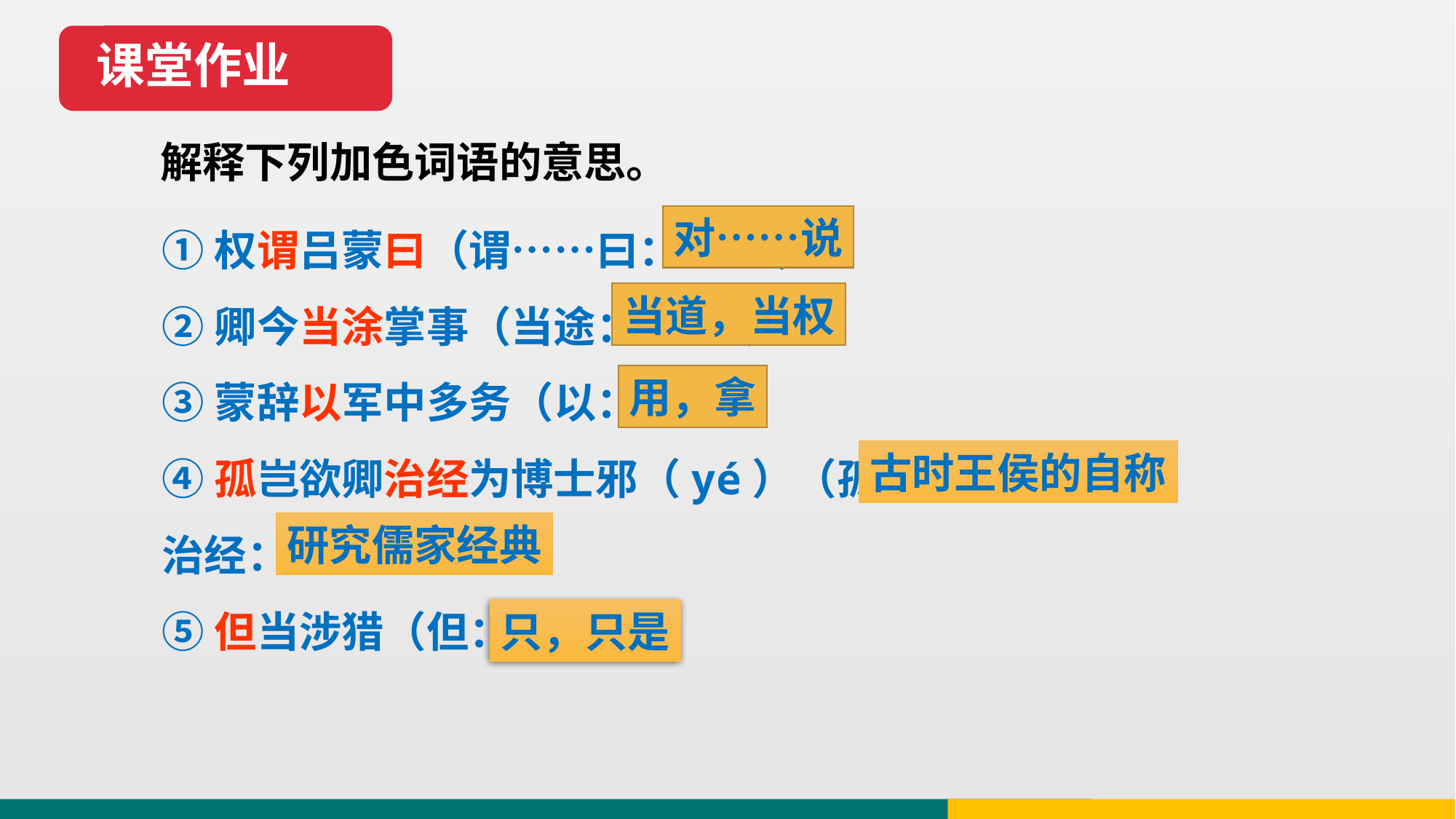

课堂作业
 解释下列加色词语的意思。
①权谓吕蒙曰（谓……曰：          ）
②卿今当涂掌事（当途：           ）
③蒙辞以军中多务（以：       ）
④孤岂欲卿治经为博士邪（yé）（孤：              ；
治经：             ）
⑤但当涉猎（但：         ）
对……说
当道，当权
用，拿
古时王侯的自称
研究儒家经典
只，只是